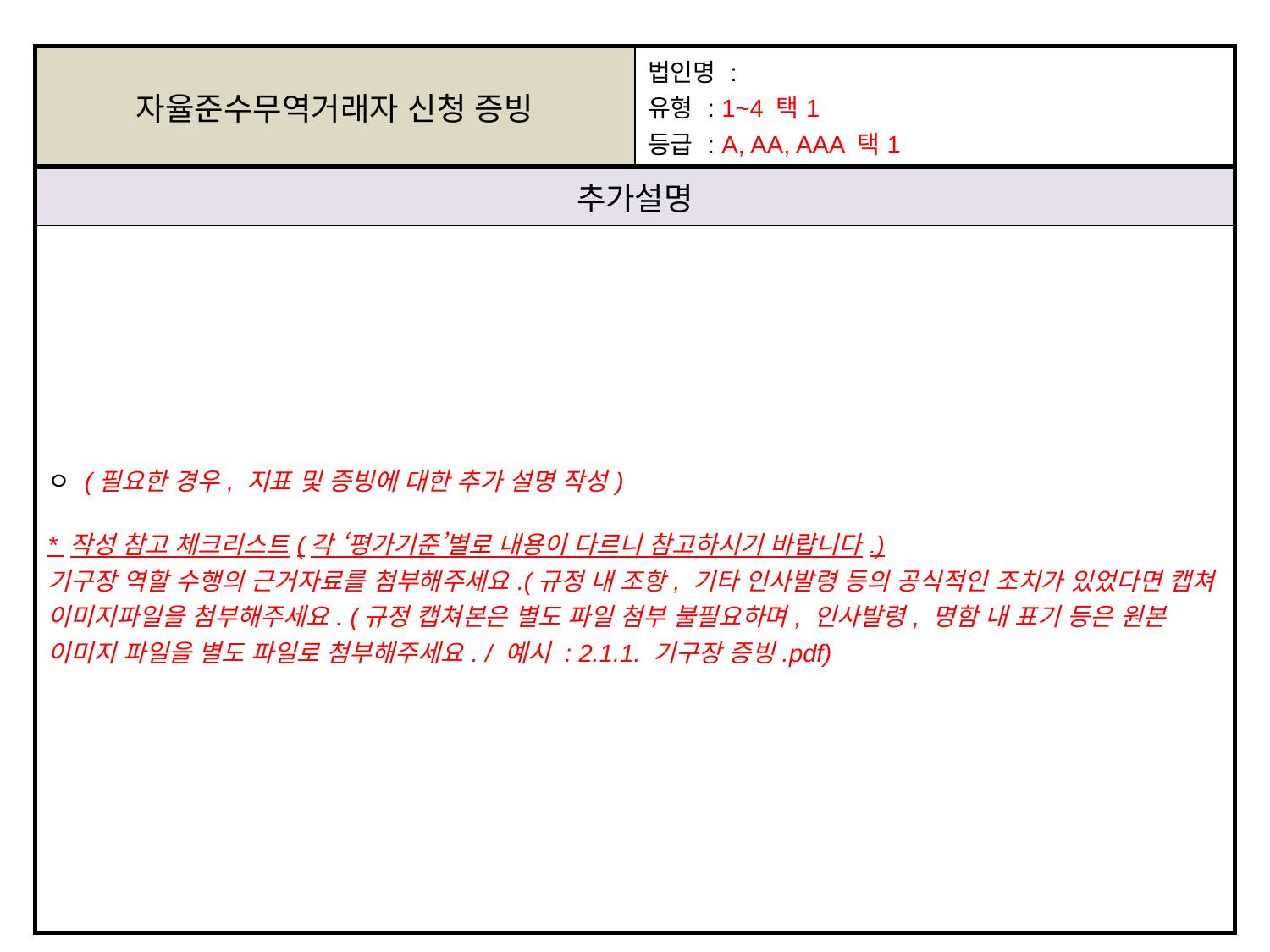

| 자율준수무역거래자 신청 증빙 | 법인명 : 유형 : 1~4 택1 등급 : A, AA, AAA 택1 |
| --- | --- |
| 추가설명 |  |
| ㅇ (필요한 경우, 지표 및 증빙에 대한 추가 설명 작성) \* 작성 참고 체크리스트(각 ‘평가기준’별로 내용이 다르니 참고하시기 바랍니다.) 기구장 역할 수행의 근거자료를 첨부해주세요.(규정 내 조항, 기타 인사발령 등의 공식적인 조치가 있었다면 캡쳐 이미지파일을 첨부해주세요. (규정 캡쳐본은 별도 파일 첨부 불필요하며, 인사발령, 명함 내 표기 등은 원본 이미지 파일을 별도 파일로 첨부해주세요. / 예시 : 2.1.1. 기구장 증빙.pdf) |  |